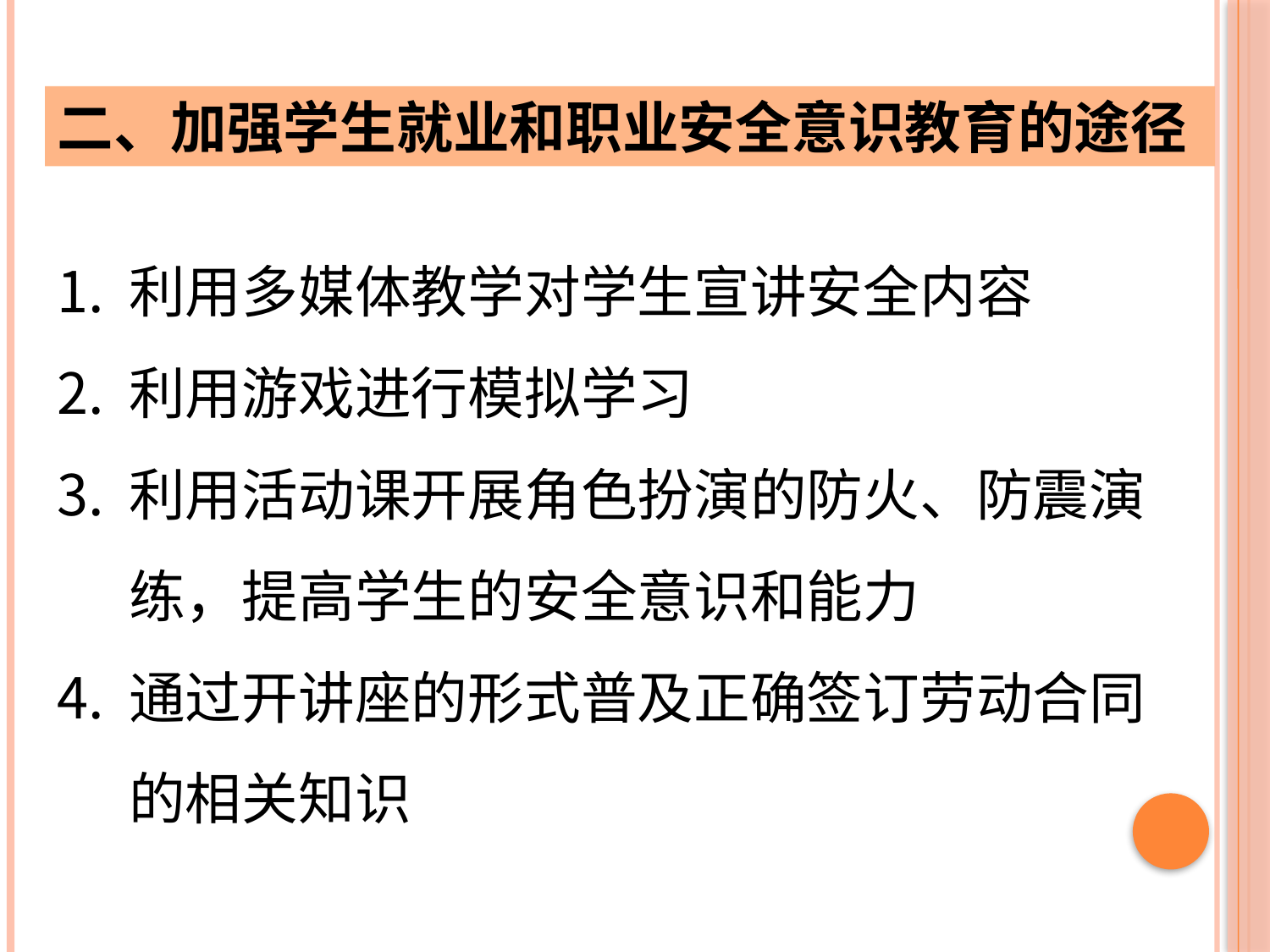

二、加强学生就业和职业安全意识教育的途径
利用多媒体教学对学生宣讲安全内容
利用游戏进行模拟学习
利用活动课开展角色扮演的防火、防震演练，提高学生的安全意识和能力
通过开讲座的形式普及正确签订劳动合同的相关知识